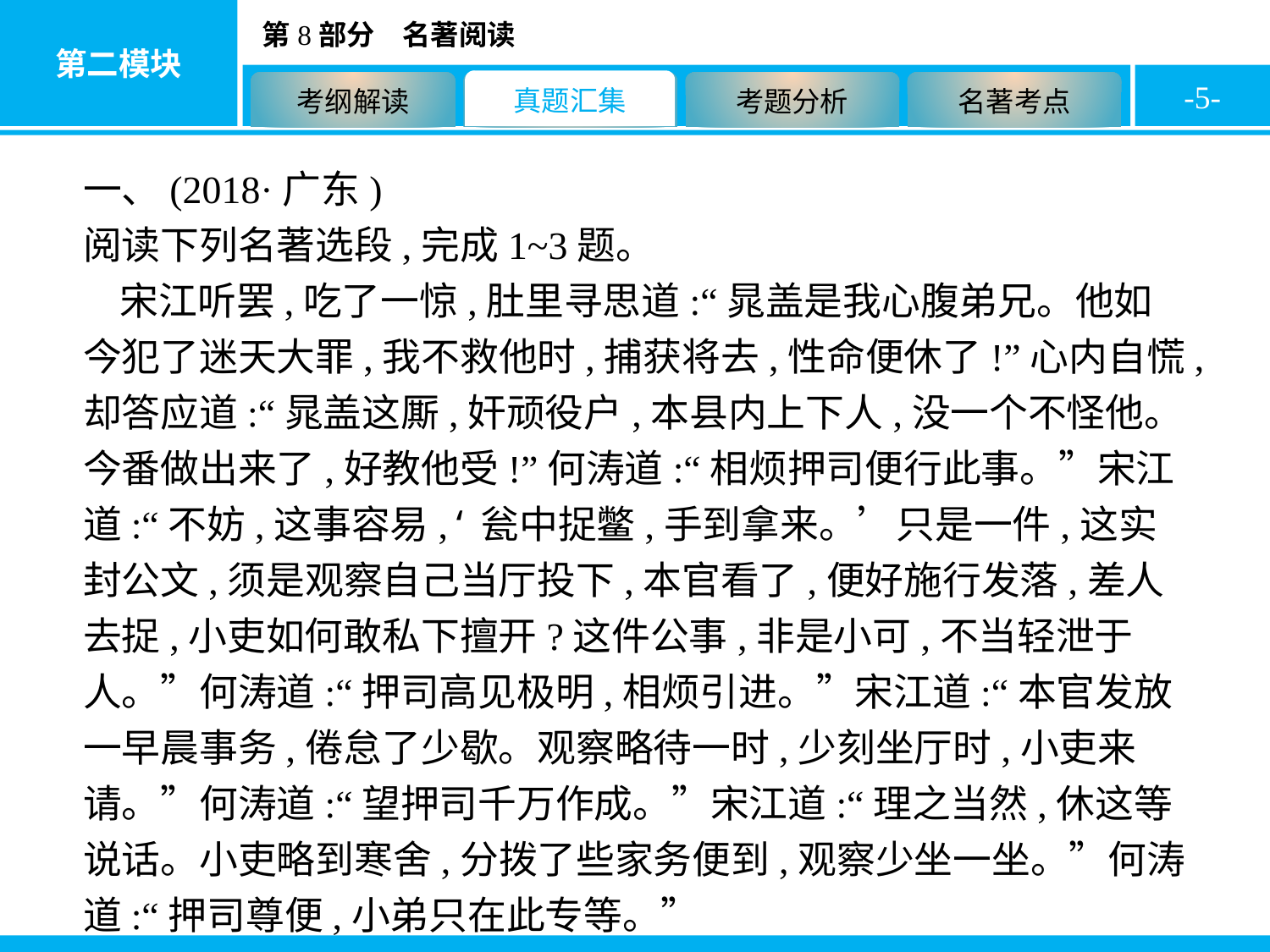

-5-
一、(2018·广东)
阅读下列名著选段,完成1~3题。
宋江听罢,吃了一惊,肚里寻思道:“晁盖是我心腹弟兄。他如今犯了迷天大罪,我不救他时,捕获将去,性命便休了!”心内自慌,却答应道:“晁盖这厮,奸顽役户,本县内上下人,没一个不怪他。今番做出来了,好教他受!”何涛道:“相烦押司便行此事。”宋江道:“不妨,这事容易,‘瓮中捉鳖,手到拿来。’只是一件,这实封公文,须是观察自己当厅投下,本官看了,便好施行发落,差人去捉,小吏如何敢私下擅开?这件公事,非是小可,不当轻泄于人。”何涛道:“押司高见极明,相烦引进。”宋江道:“本官发放一早晨事务,倦怠了少歇。观察略待一时,少刻坐厅时,小吏来请。”何涛道:“望押司千万作成。”宋江道:“理之当然,休这等说话。小吏略到寒舍,分拨了些家务便到,观察少坐一坐。”何涛道:“押司尊便,小弟只在此专等。”